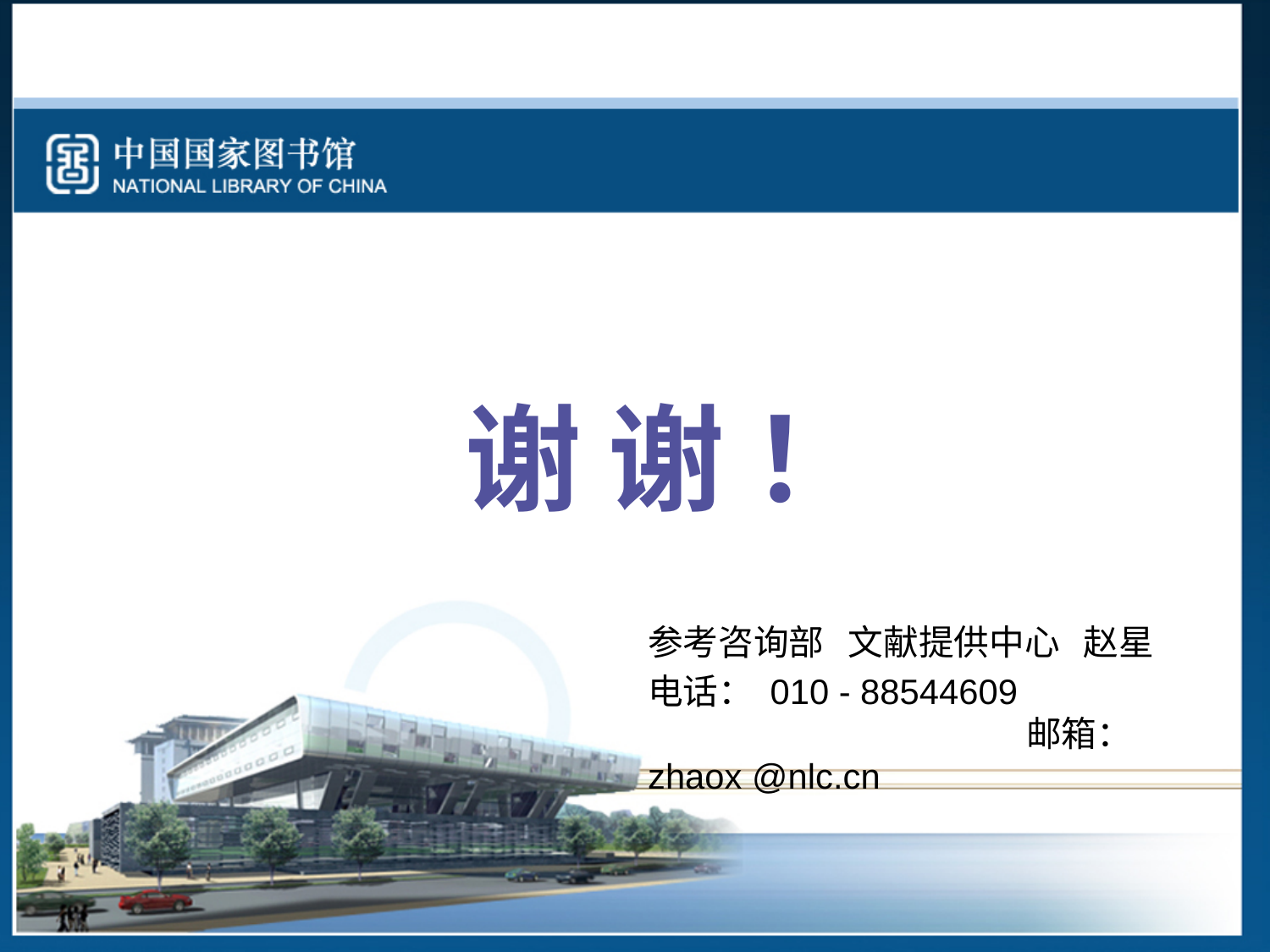

# 谢 谢 ！
参考咨询部   文献提供中心   赵星
电话： 010 - 88544609                                                             邮箱： zhaox @nlc.cn